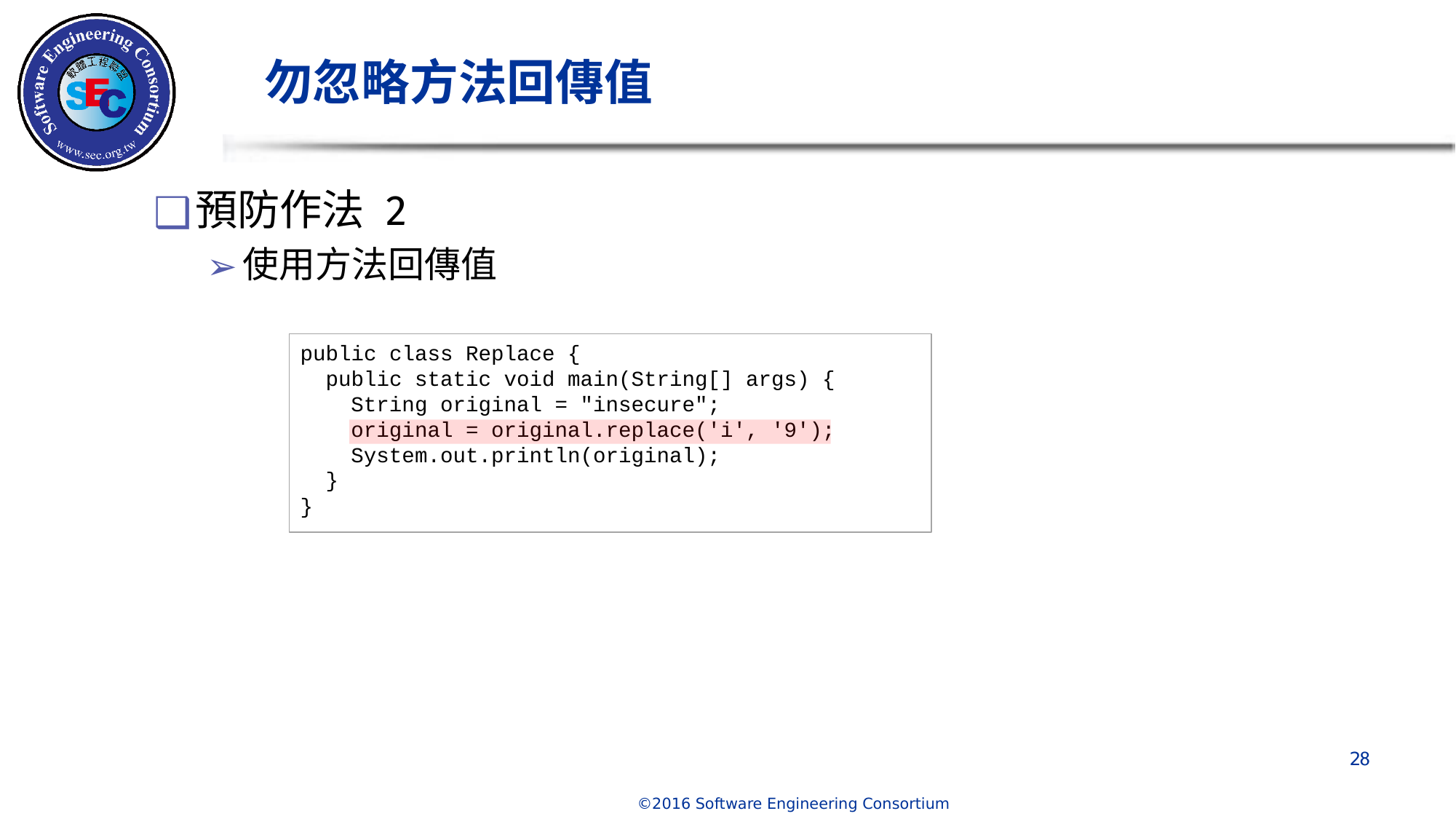

# 勿忽略方法回傳值
預防作法 2
使用方法回傳值
public class Replace {
  public static void main(String[] args) {
    String original = "insecure";
    original = original.replace('i', '9');
    System.out.println(original);
  }
}

28